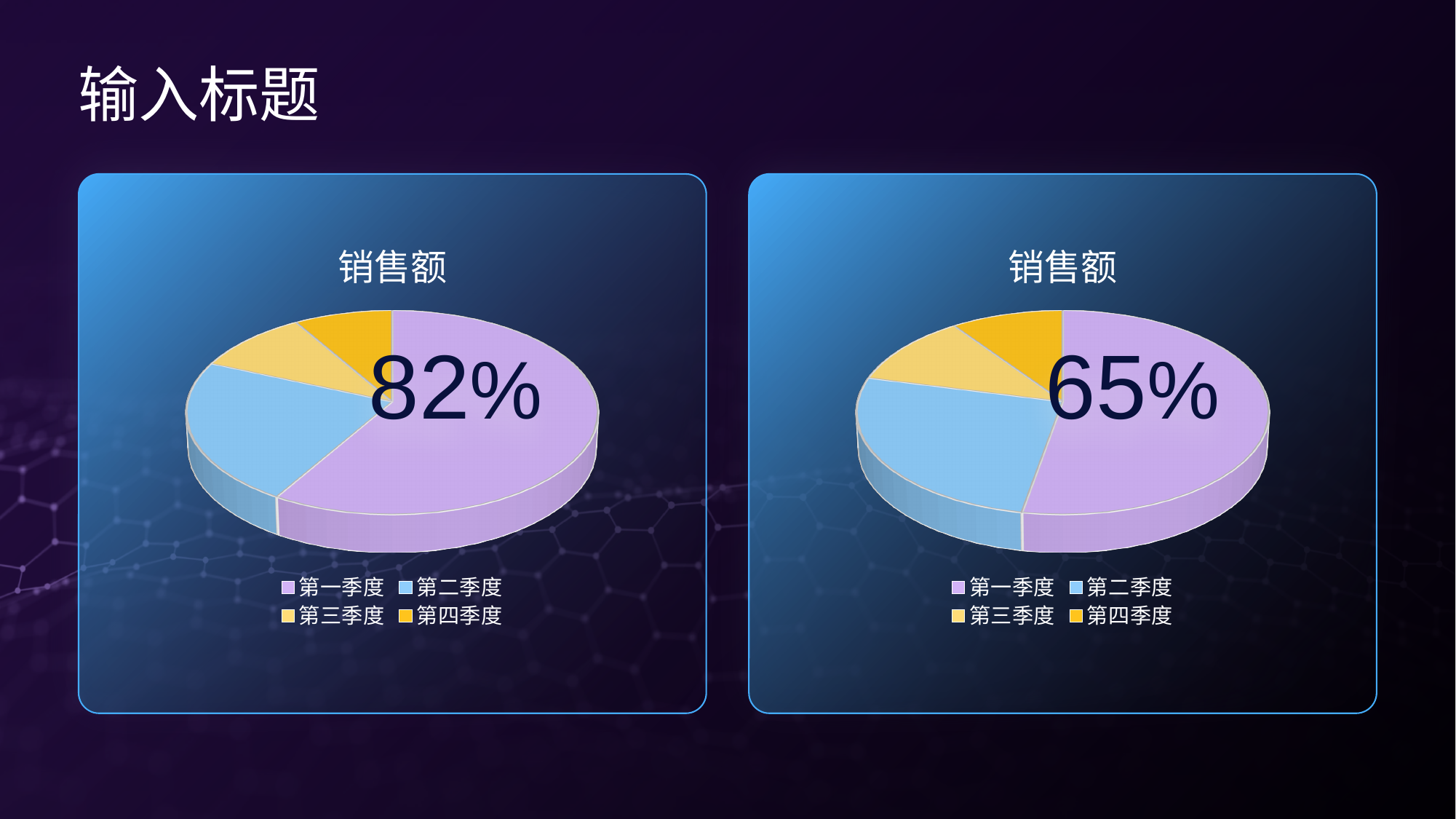

输入标题

[unsupported chart]

82%

[unsupported chart]

65%